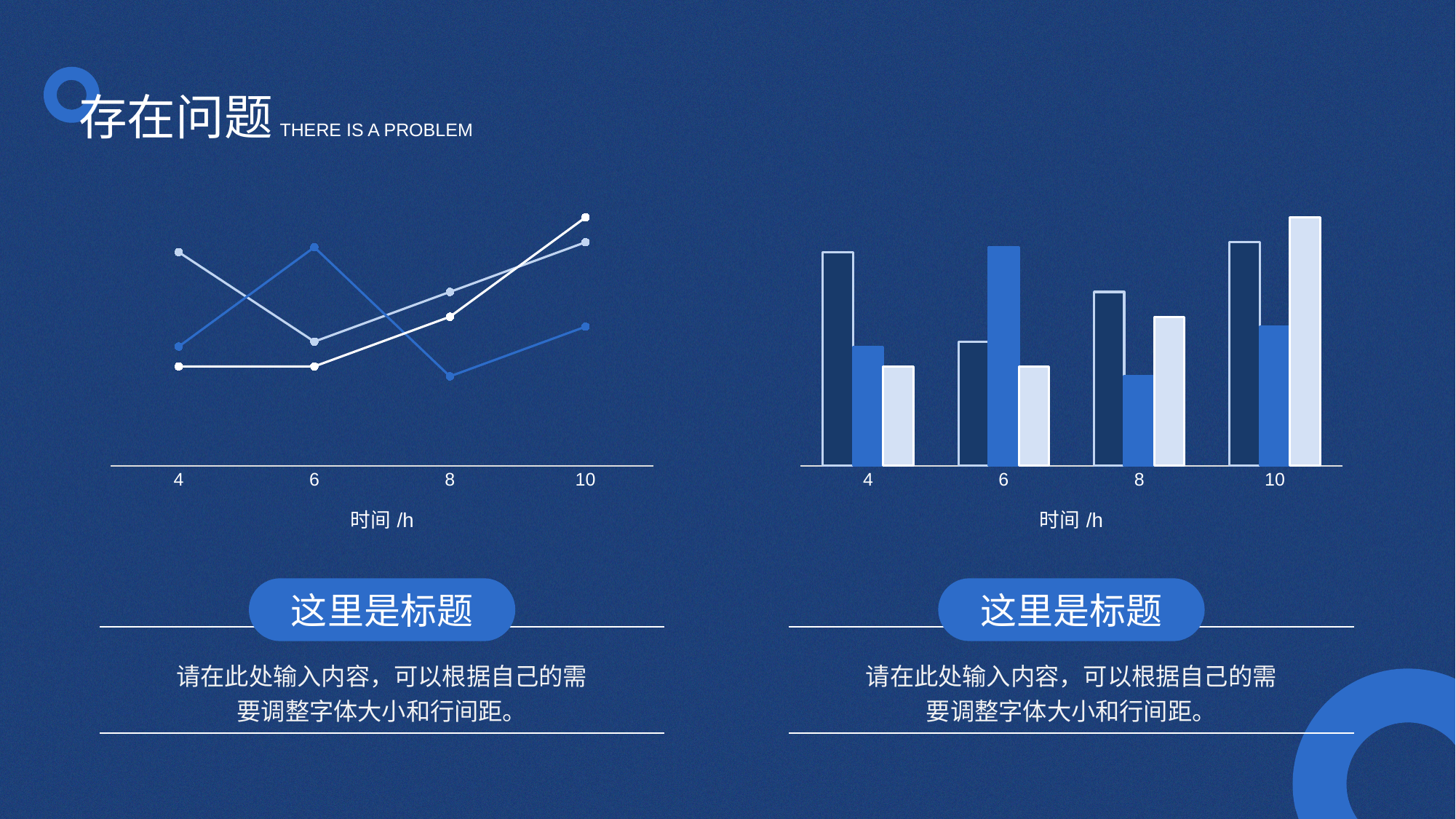

存在问题
THERE IS A PROBLEM

### Chart

| Category | 类型A | 类型B | 类型C |
|---|---|---|---|
| 4 | 4.3 | 2.4 | 2.0 |
| 6 | 2.5 | 4.4 | 2.0 |
| 8 | 3.5 | 1.8 | 3.0 |
| 10 | 4.5 | 2.8 | 5.0 |

### Chart

| Category | 类型A | 类型B | 类型C |
|---|---|---|---|
| 4 | 4.3 | 2.4 | 2.0 |
| 6 | 2.5 | 4.4 | 2.0 |
| 8 | 3.5 | 1.8 | 3.0 |
| 10 | 4.5 | 2.8 | 5.0 |
这里是标题
这里是标题
请在此处输入内容，可以根据自己的需要调整字体大小和行间距。
请在此处输入内容，可以根据自己的需要调整字体大小和行间距。